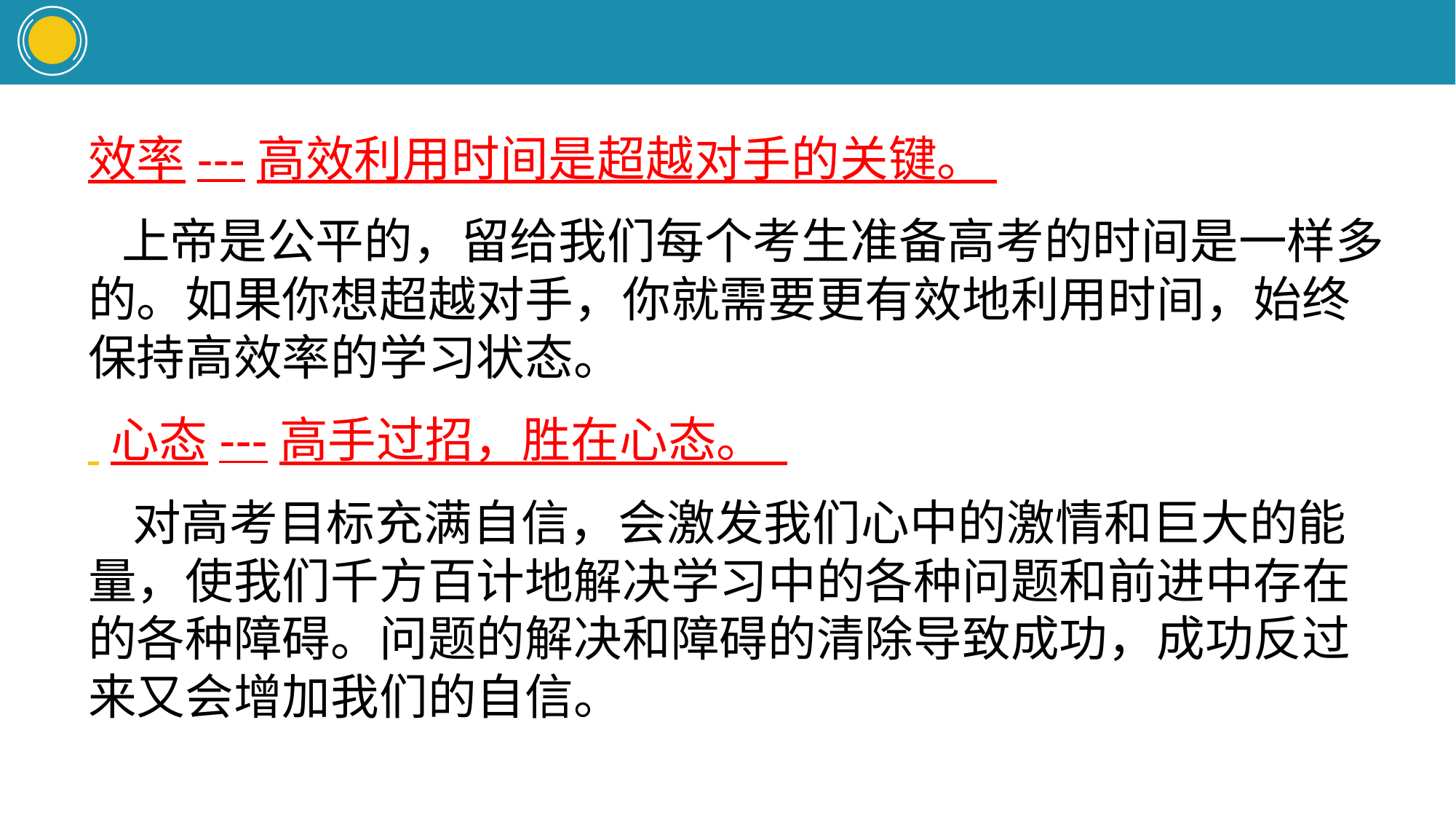

效率---高效利用时间是超越对手的关键。
  上帝是公平的，留给我们每个考生准备高考的时间是一样多的。如果你想超越对手，你就需要更有效地利用时间，始终保持高效率的学习状态。
 心态---高手过招，胜在心态。
   对高考目标充满自信，会激发我们心中的激情和巨大的能量，使我们千方百计地解决学习中的各种问题和前进中存在的各种障碍。问题的解决和障碍的清除导致成功，成功反过来又会增加我们的自信。